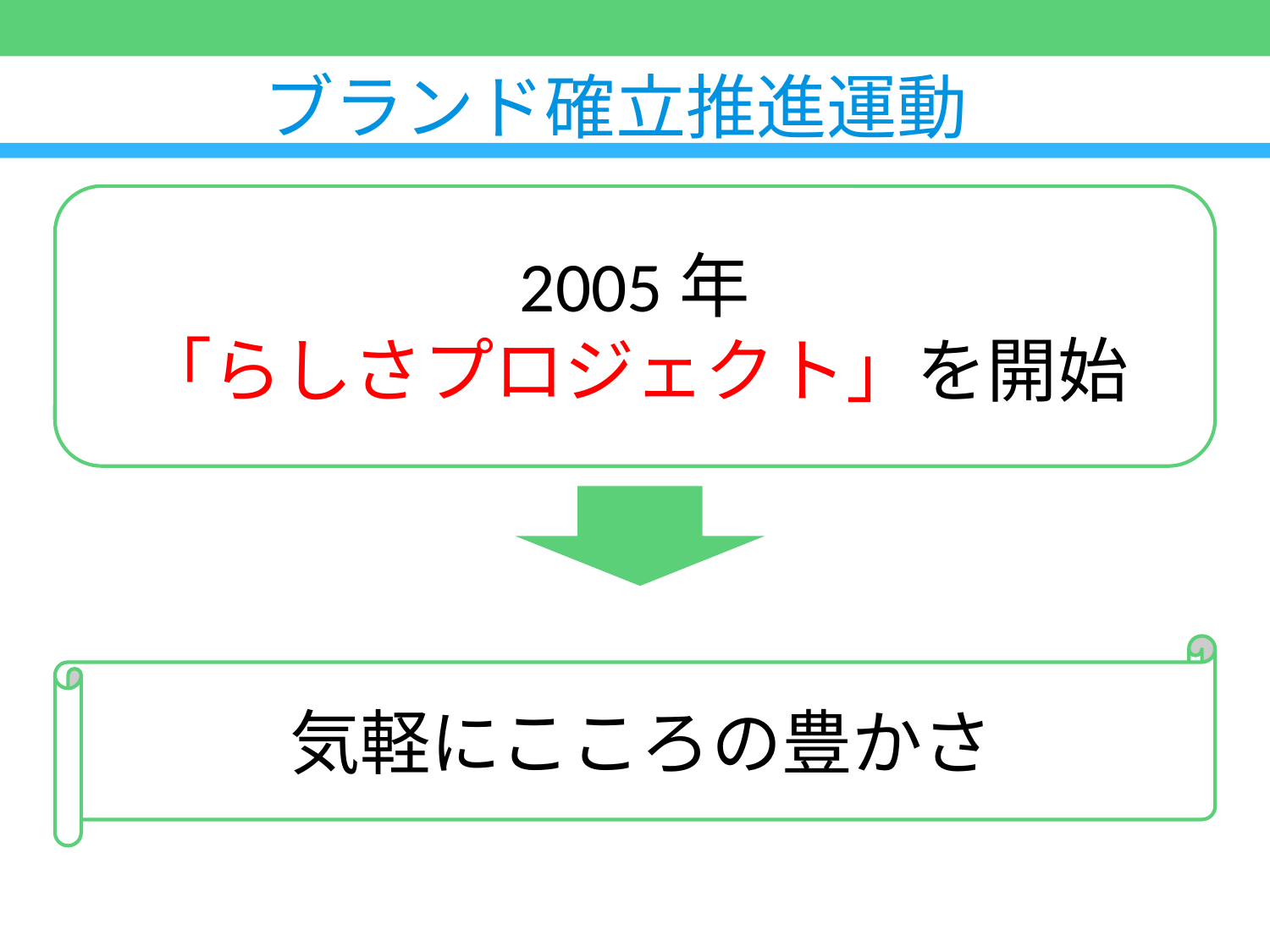

# ブランド確立推進運動

2005年
「らしさプロジェクト」を開始

気軽にこころの豊かさ